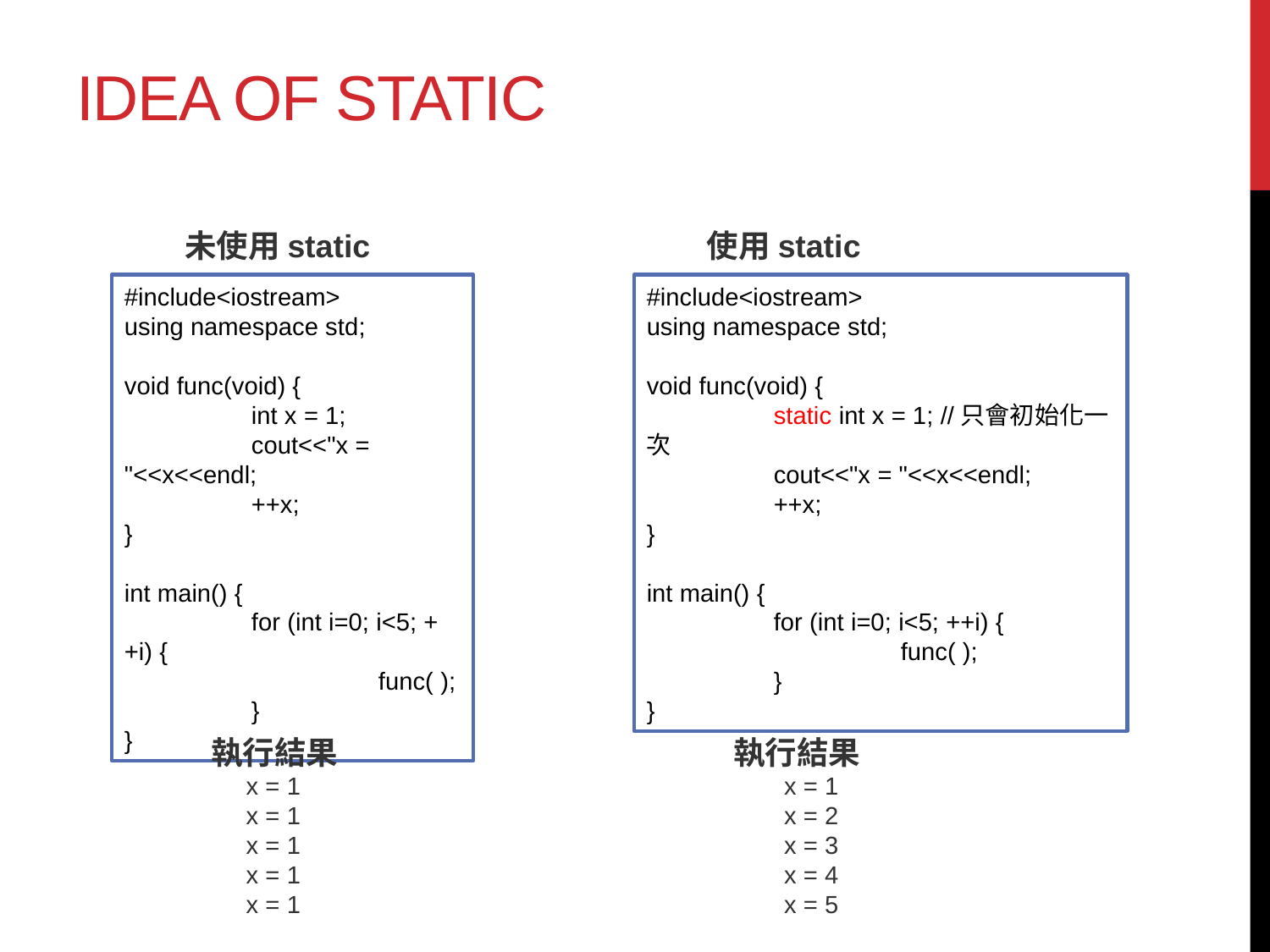

# IDEA of Static
未使用static
使用static

#include<iostream>
using namespace std;

void func(void) {
	int x = 1;
	cout<<"x = "<<x<<endl;
	++x;
}

int main() {
	for (int i=0; i<5; ++i) {
 		func( );
	}
}
#include<iostream>
using namespace std;

void func(void) {
	static int x = 1; //只會初始化一次
	cout<<"x = "<<x<<endl;
	++x;
}

int main() {
	for (int i=0; i<5; ++i) {
 		func( );
	}
}
執行結果
執行結果
x = 1
x = 2
x = 3
x = 4
x = 5
x = 1
x = 1
x = 1
x = 1
x = 1